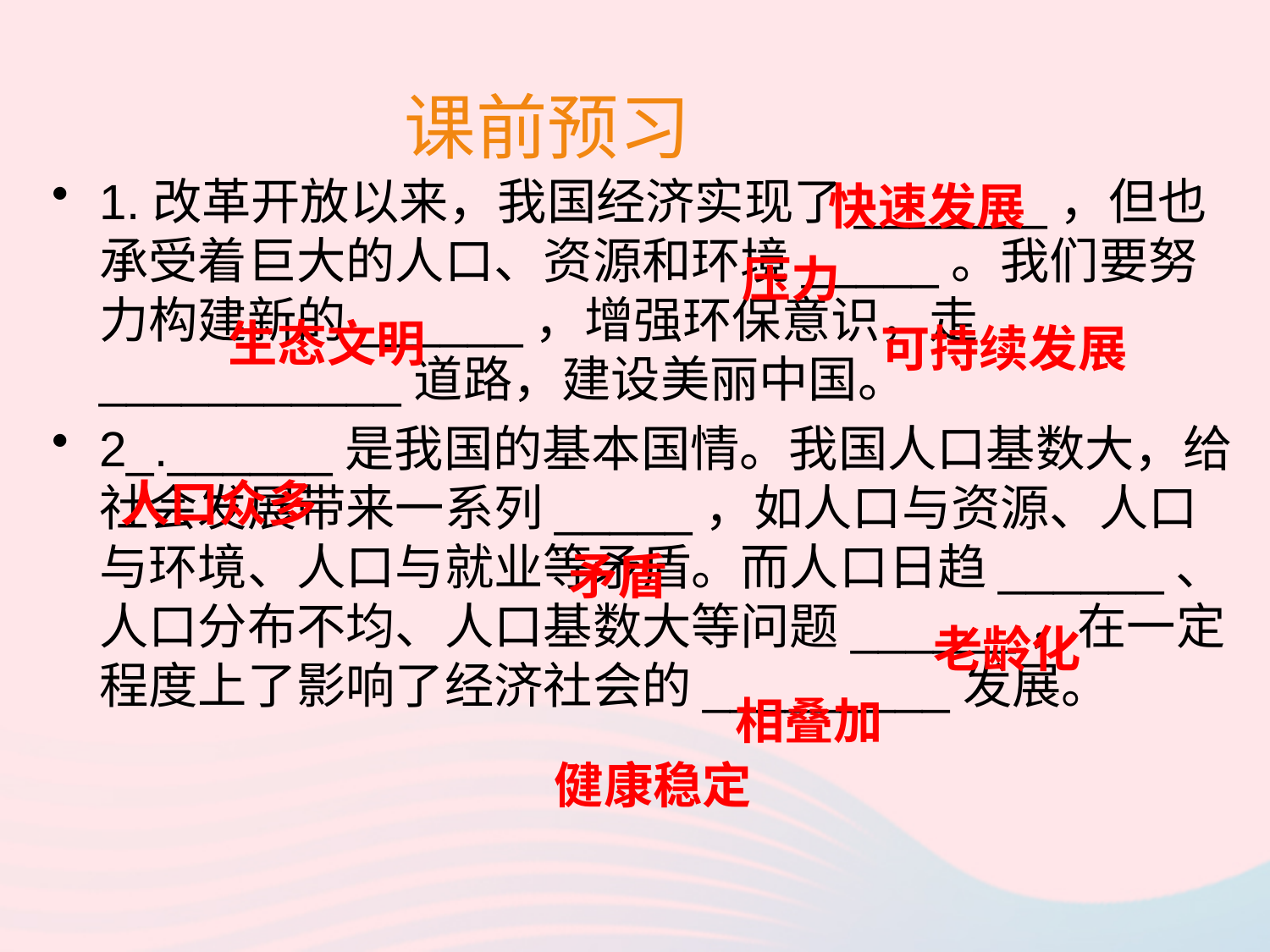

# 课前预习
1.改革开放以来，我国经济实现了_______，但也承受着巨大的人口、资源和环境_____。我们要努力构建新的______，增强环保意识，走___________道路，建设美丽中国。
2_.______是我国的基本国情。我国人口基数大，给社会发展带来一系列_____，如人口与资源、人口与环境、人口与就业等矛盾。而人口日趋______、人口分布不均、人口基数大等问题______，在一定程度上了影响了经济社会的_________发展。
快速发展
压力
  可持续发展
生态文明
人口众多
矛盾
老龄化
相叠加
健康稳定